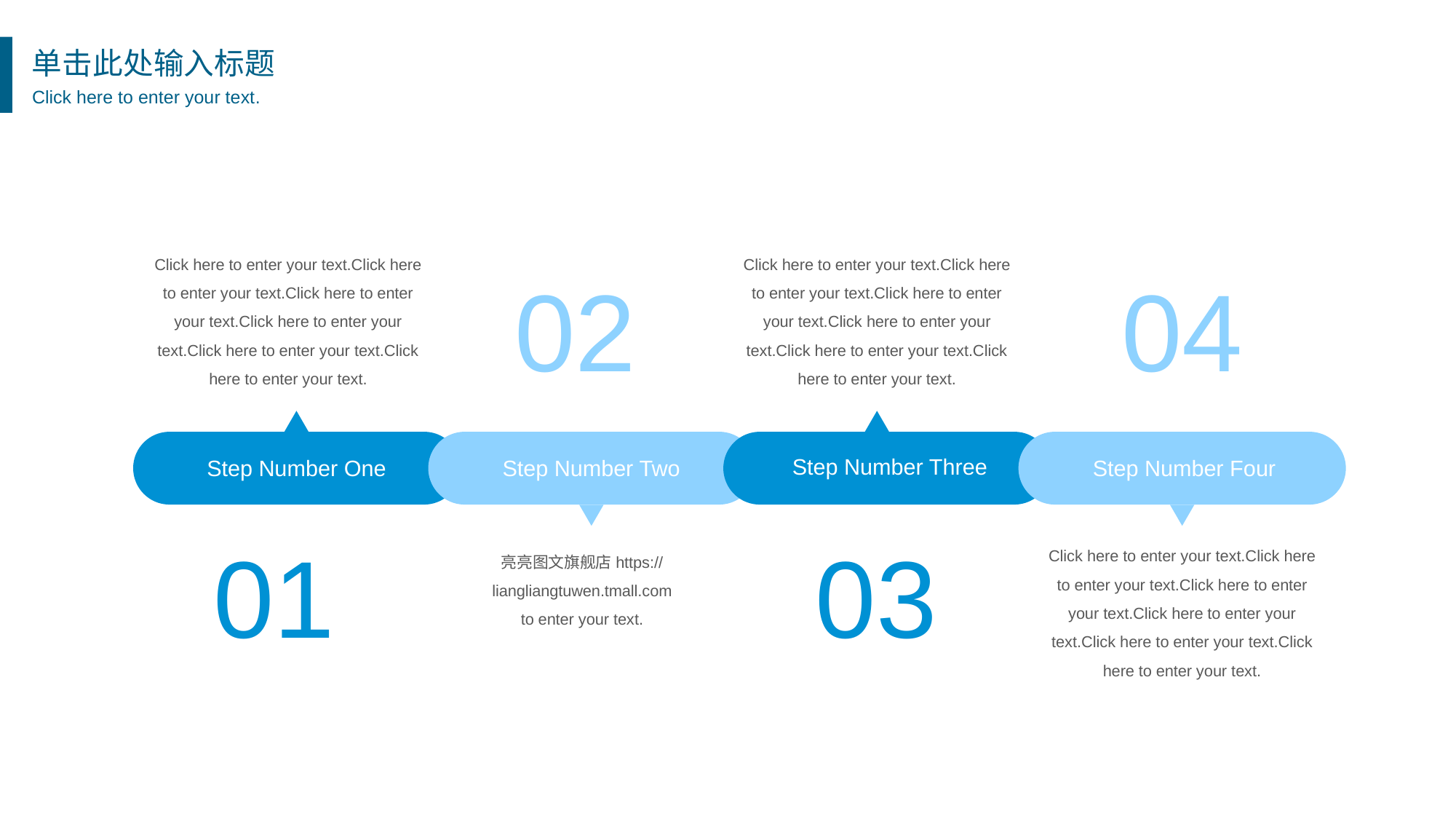

单击此处输入标题
Click here to enter your text.
Click here to enter your text.Click here to enter your text.Click here to enter your text.Click here to enter your text.Click here to enter your text.Click here to enter your text.
Click here to enter your text.Click here to enter your text.Click here to enter your text.Click here to enter your text.Click here to enter your text.Click here to enter your text.
02
04

Step Number One

Step Number Three

Step Number Two

Step Number Four

01
03
Click here to enter your text.Click here to enter your text.Click here to enter your text.Click here to enter your text.Click here to enter your text.Click here to enter your text.
亮亮图文旗舰店https://liangliangtuwen.tmall.com
to enter your text.